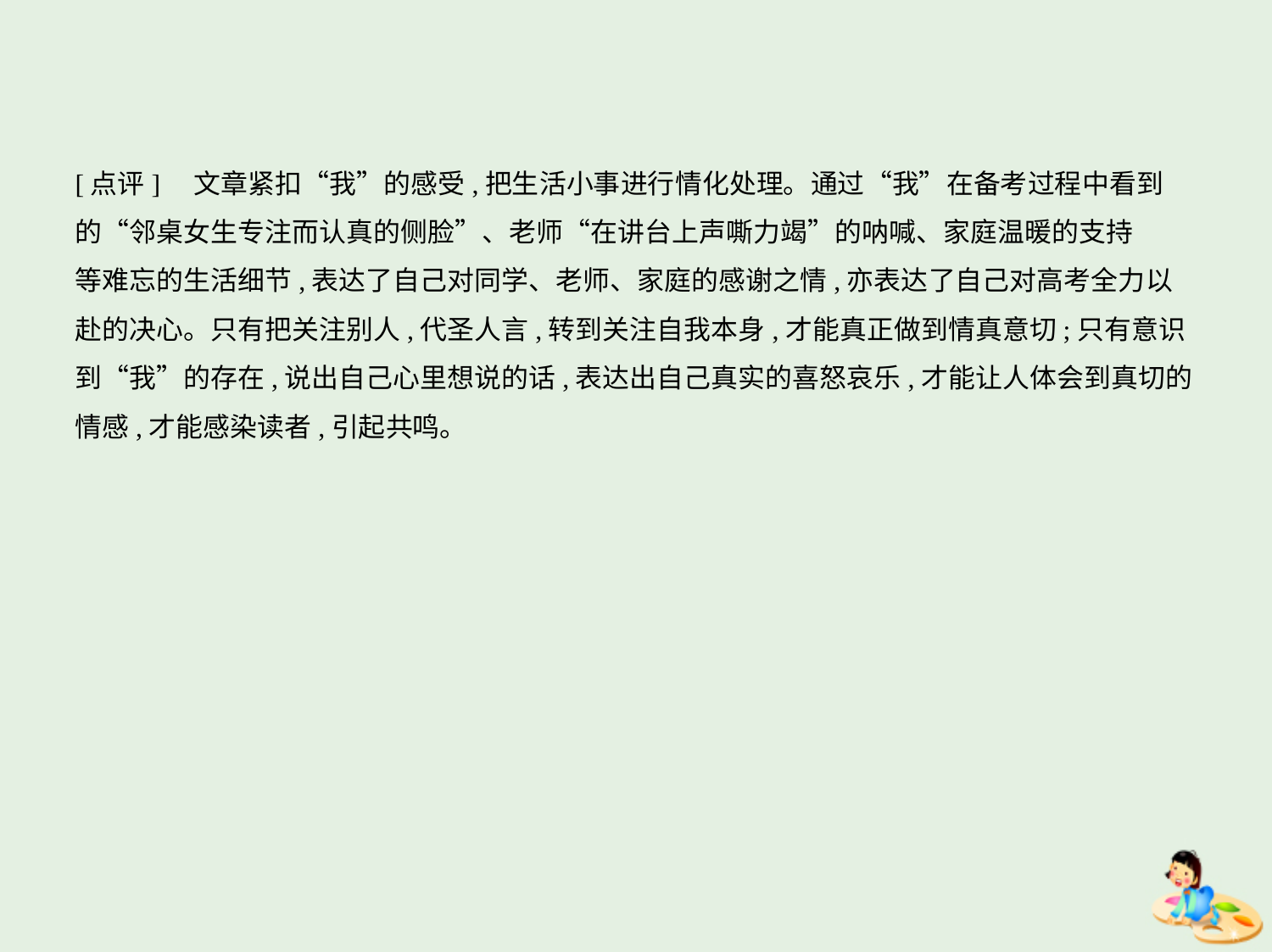

[点评]　文章紧扣“我”的感受,把生活小事进行情化处理。通过“我”在备考过程中看到
的“邻桌女生专注而认真的侧脸”、老师“在讲台上声嘶力竭”的呐喊、家庭温暖的支持
等难忘的生活细节,表达了自己对同学、老师、家庭的感谢之情,亦表达了自己对高考全力以
赴的决心。只有把关注别人,代圣人言,转到关注自我本身,才能真正做到情真意切;只有意识
到“我”的存在,说出自己心里想说的话,表达出自己真实的喜怒哀乐,才能让人体会到真切的
情感,才能感染读者,引起共鸣。